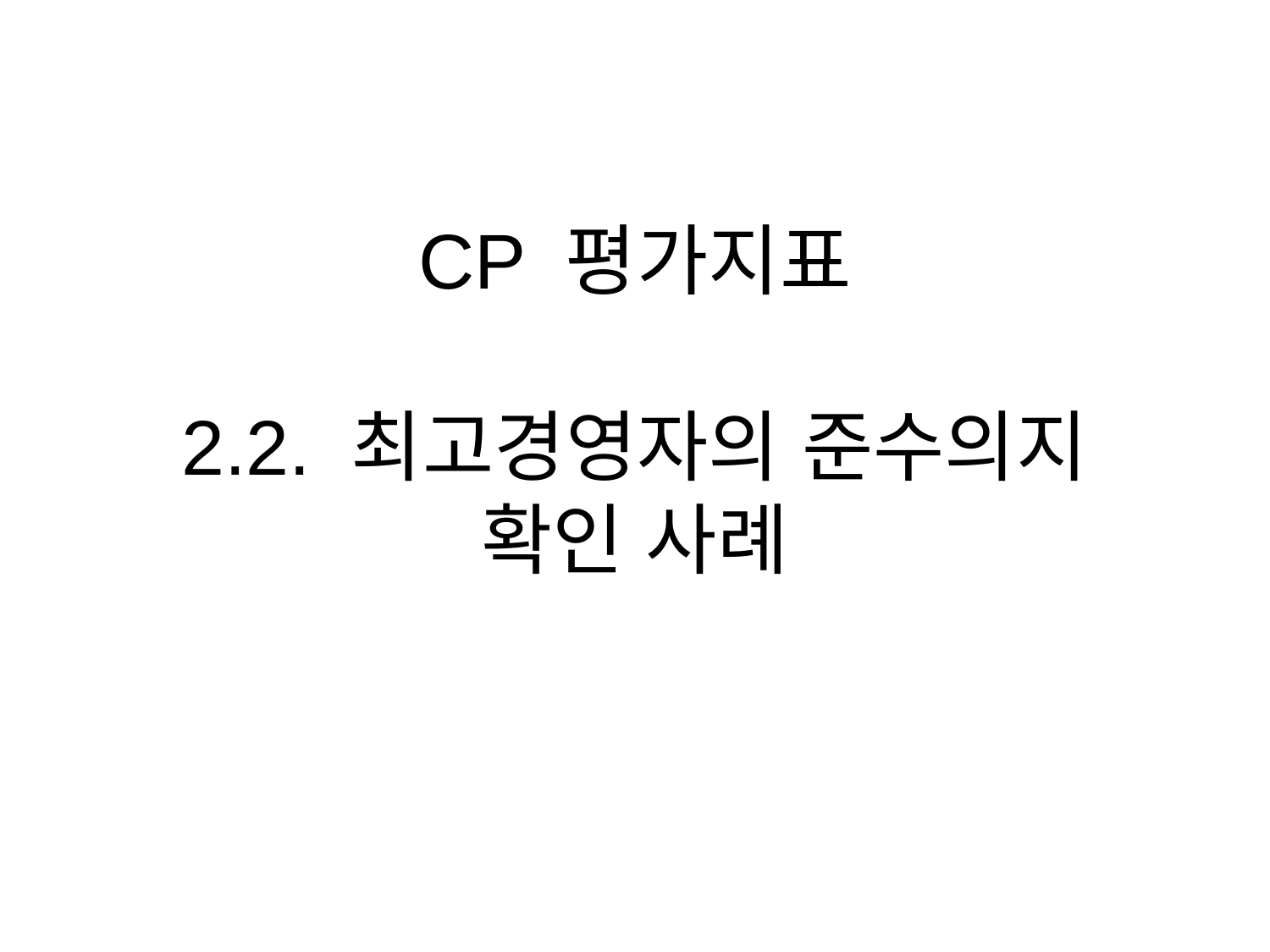

# CP 평가지표 2.2. 최고경영자의 준수의지 확인 사례